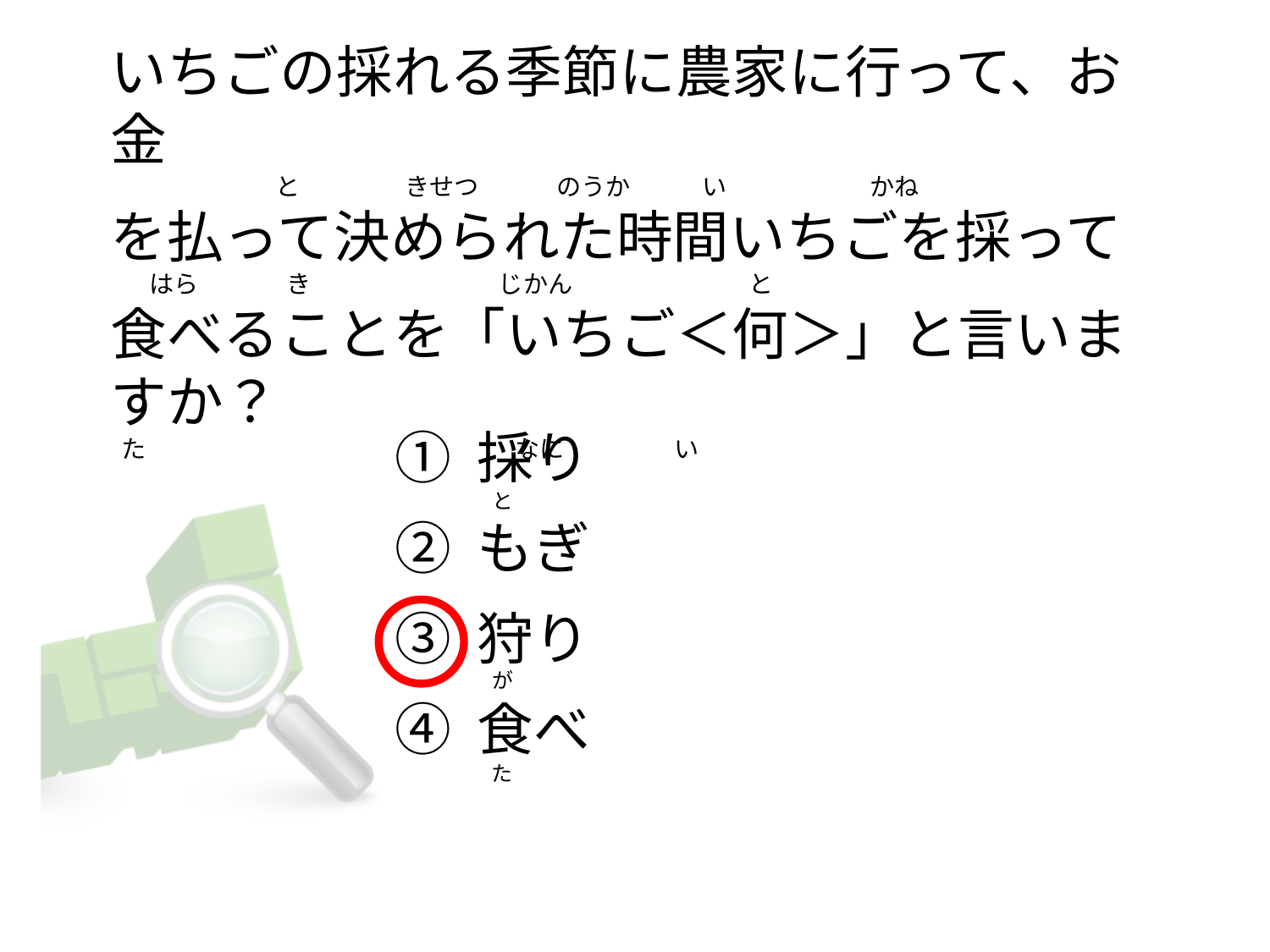

# いちごの採れる季節に農家に行って、お金                               と                   きせつ              のうか             い                          かね を払って決められた時間いちごを採って        はら                き                                  じかん                                と 食べることを「いちご＜何＞」と言いますか？   た                                                                   なに                    い
① 採り
② もぎ
③ 狩り
④ 食べ
  と

  が
   た